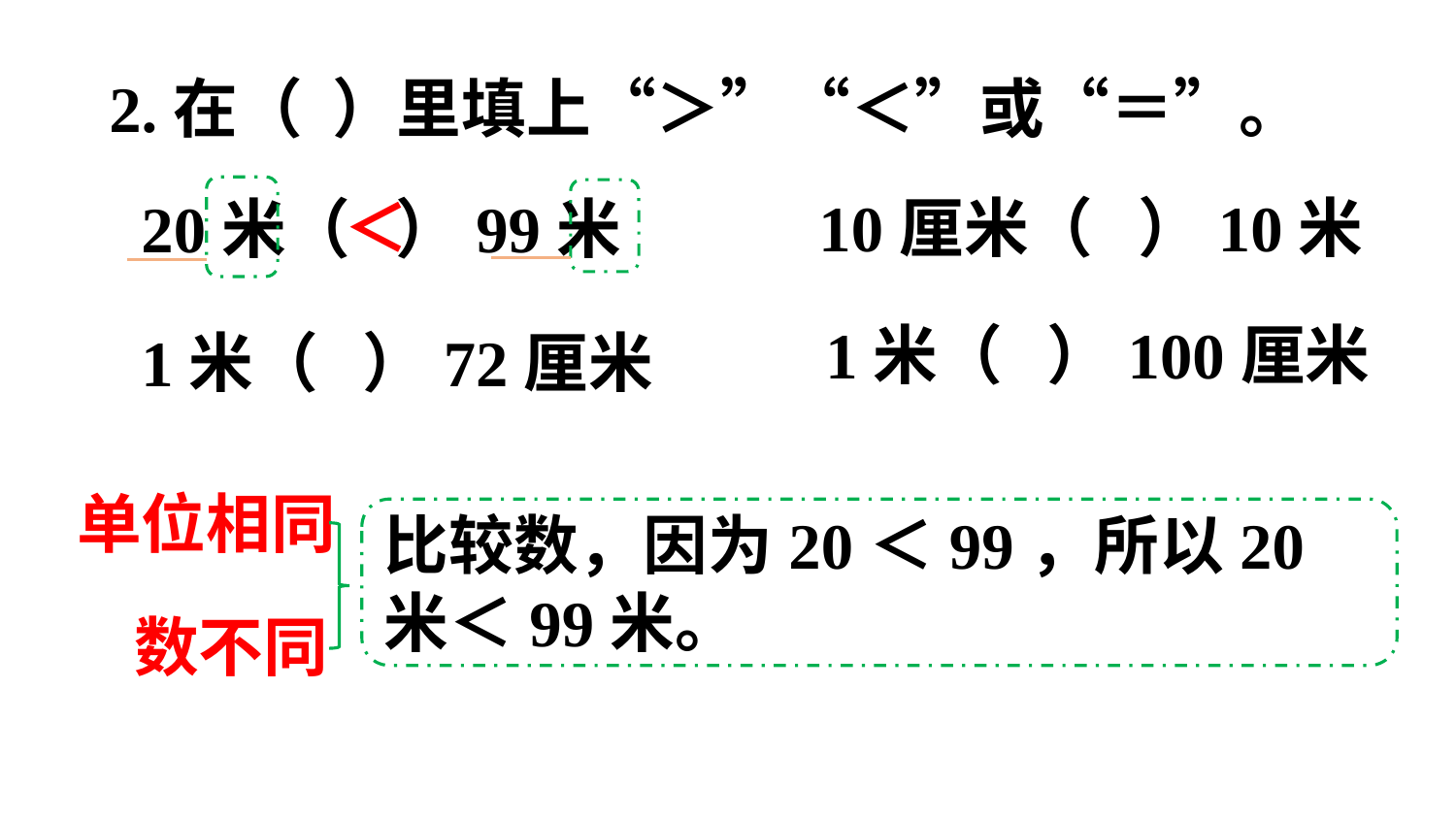

2.在（  ）里填上“＞”“＜”或“＝”。

＜
10厘米（   ）10米
20米（   ）99米
1米（   ）100厘米
1米（   ）72厘米
单位相同
比较数，因为20＜99，所以20米＜99米。

数不同